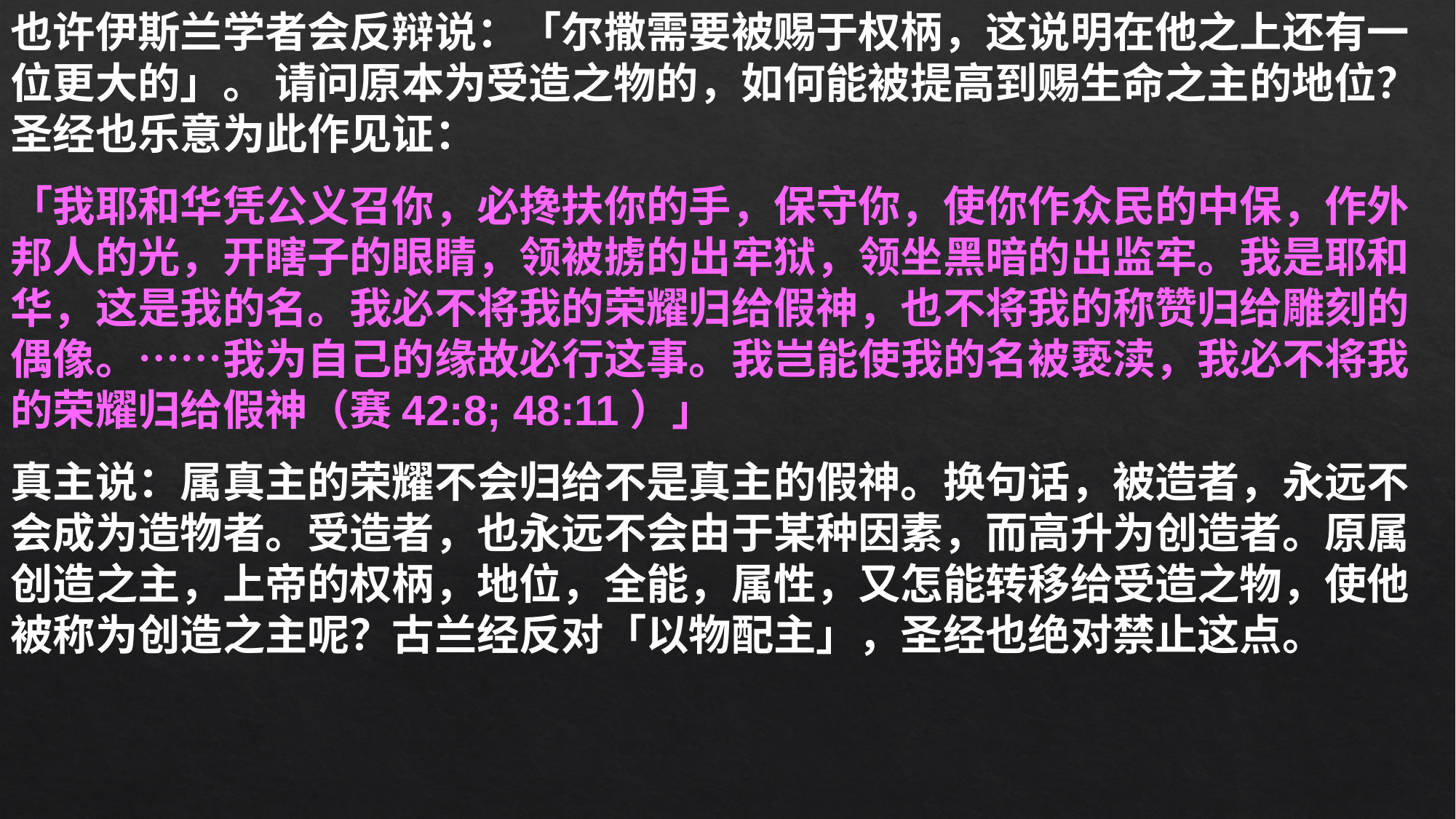

也许伊斯兰学者会反辩说：「尔撒需要被赐于权柄，这说明在他之上还有一位更大的」。 请问原本为受造之物的，如何能被提高到赐生命之主的地位？圣经也乐意为此作见证：
「我耶和华凭公义召你，必搀扶你的手，保守你，使你作众民的中保，作外邦人的光，开瞎子的眼睛，领被掳的出牢狱，领坐黑暗的出监牢。我是耶和华，这是我的名。我必不将我的荣耀归给假神，也不将我的称赞归给雕刻的偶像。……我为自己的缘故必行这事。我岂能使我的名被亵渎，我必不将我的荣耀归给假神（赛42:8; 48:11）」
真主说：属真主的荣耀不会归给不是真主的假神。换句话，被造者，永远不会成为造物者。受造者，也永远不会由于某种因素，而高升为创造者。原属创造之主，上帝的权柄，地位，全能，属性，又怎能转移给受造之物，使他被称为创造之主呢？古兰经反对「以物配主」，圣经也绝对禁止这点。